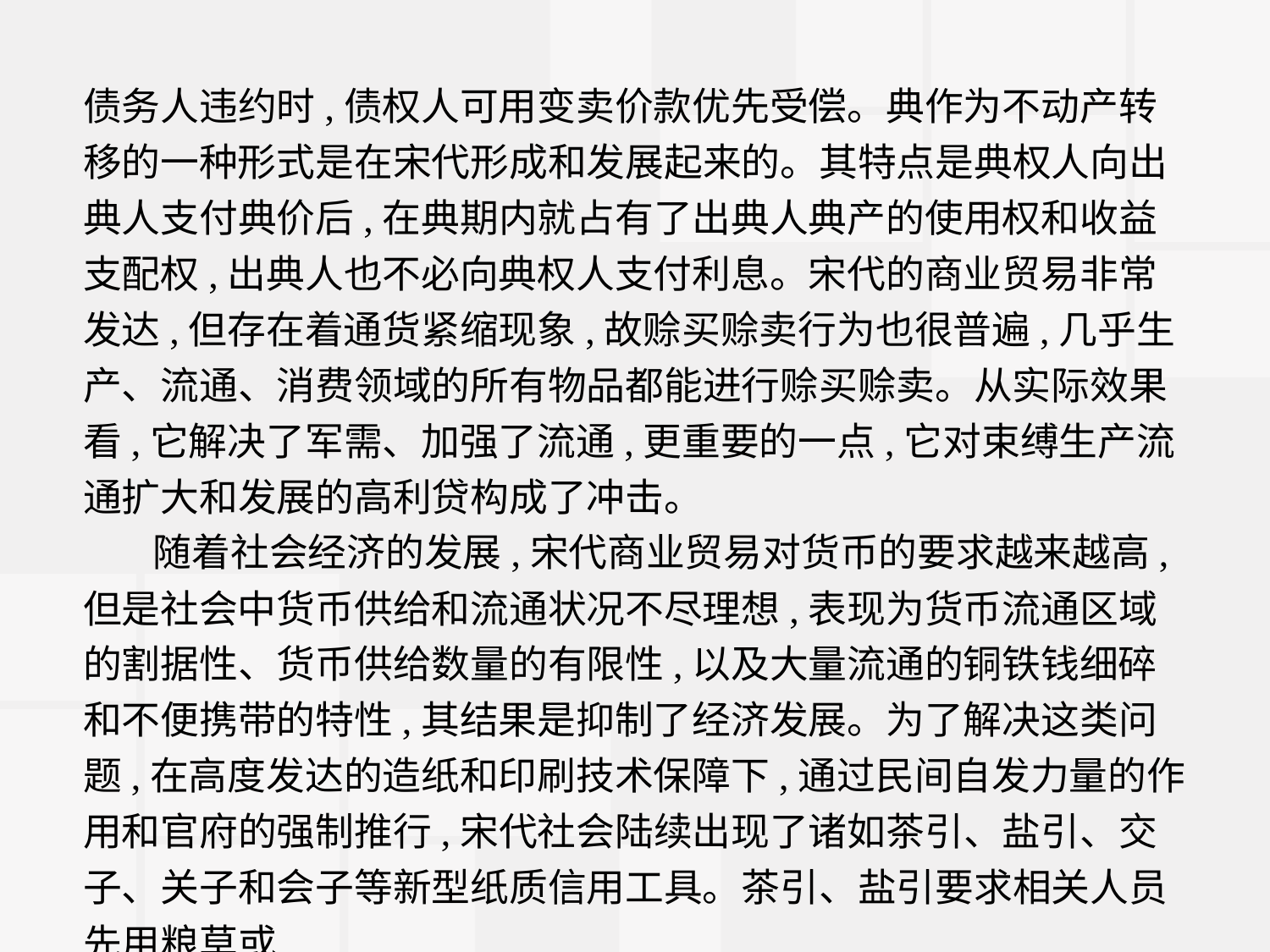

债务人违约时,债权人可用变卖价款优先受偿。典作为不动产转移的一种形式是在宋代形成和发展起来的。其特点是典权人向出典人支付典价后,在典期内就占有了出典人典产的使用权和收益支配权,出典人也不必向典权人支付利息。宋代的商业贸易非常发达,但存在着通货紧缩现象,故赊买赊卖行为也很普遍,几乎生产、流通、消费领域的所有物品都能进行赊买赊卖。从实际效果看,它解决了军需、加强了流通,更重要的一点,它对束缚生产流通扩大和发展的高利贷构成了冲击。
       随着社会经济的发展,宋代商业贸易对货币的要求越来越高,但是社会中货币供给和流通状况不尽理想,表现为货币流通区域的割据性、货币供给数量的有限性,以及大量流通的铜铁钱细碎和不便携带的特性,其结果是抑制了经济发展。为了解决这类问题,在高度发达的造纸和印刷技术保障下,通过民间自发力量的作用和官府的强制推行,宋代社会陆续出现了诸如茶引、盐引、交子、关子和会子等新型纸质信用工具。茶引、盐引要求相关人员先用粮草或